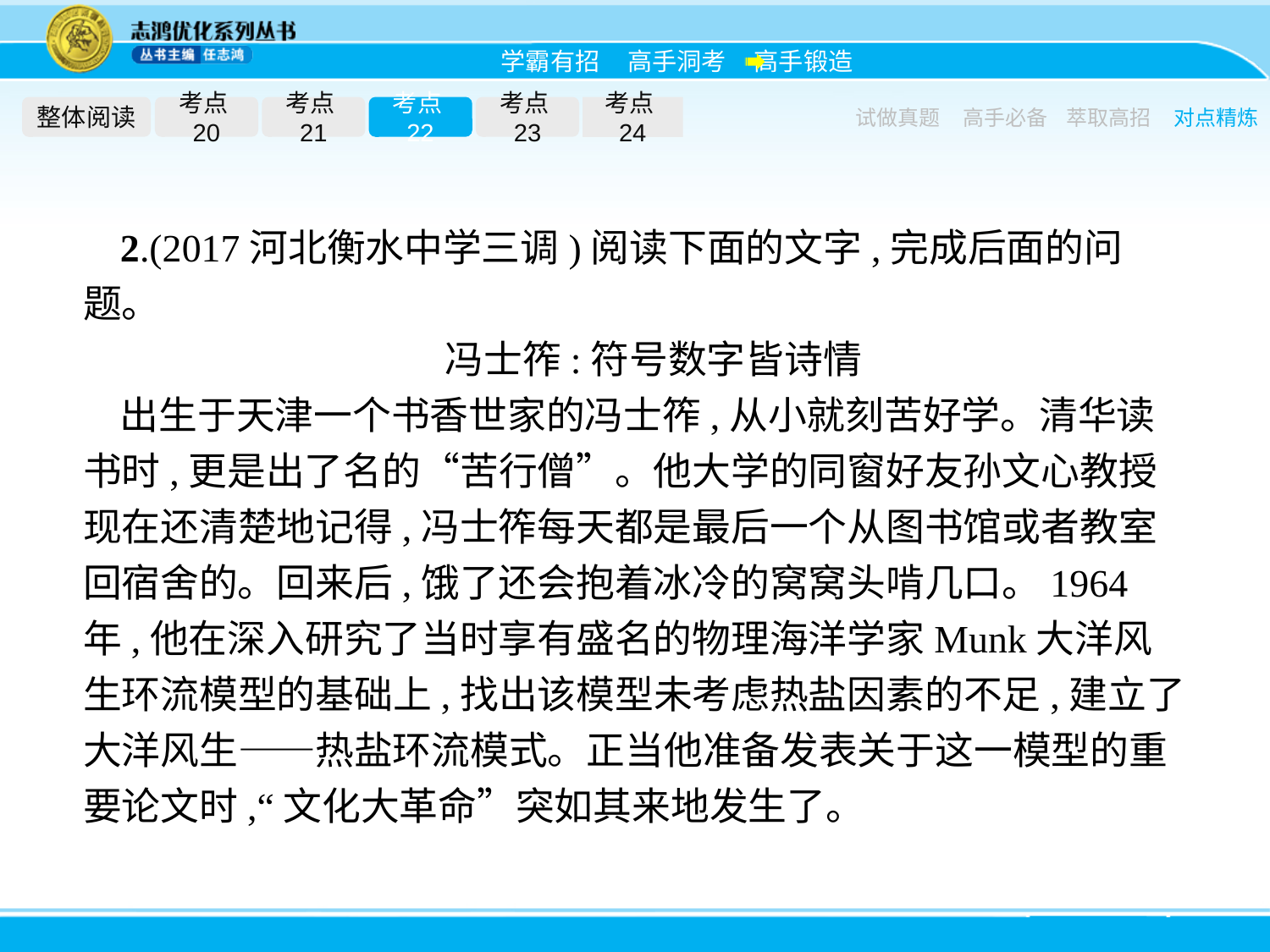

整体阅读
考点20
考点21
考点22
考点23
考点24
试做真题
高手必备
萃取高招
对点精炼
2.(2017河北衡水中学三调)阅读下面的文字,完成后面的问题。
冯士筰:符号数字皆诗情
出生于天津一个书香世家的冯士筰,从小就刻苦好学。清华读书时,更是出了名的“苦行僧”。他大学的同窗好友孙文心教授现在还清楚地记得,冯士筰每天都是最后一个从图书馆或者教室回宿舍的。回来后,饿了还会抱着冰冷的窝窝头啃几口。1964年,他在深入研究了当时享有盛名的物理海洋学家Munk大洋风生环流模型的基础上,找出该模型未考虑热盐因素的不足,建立了大洋风生——热盐环流模式。正当他准备发表关于这一模型的重要论文时,“文化大革命”突如其来地发生了。